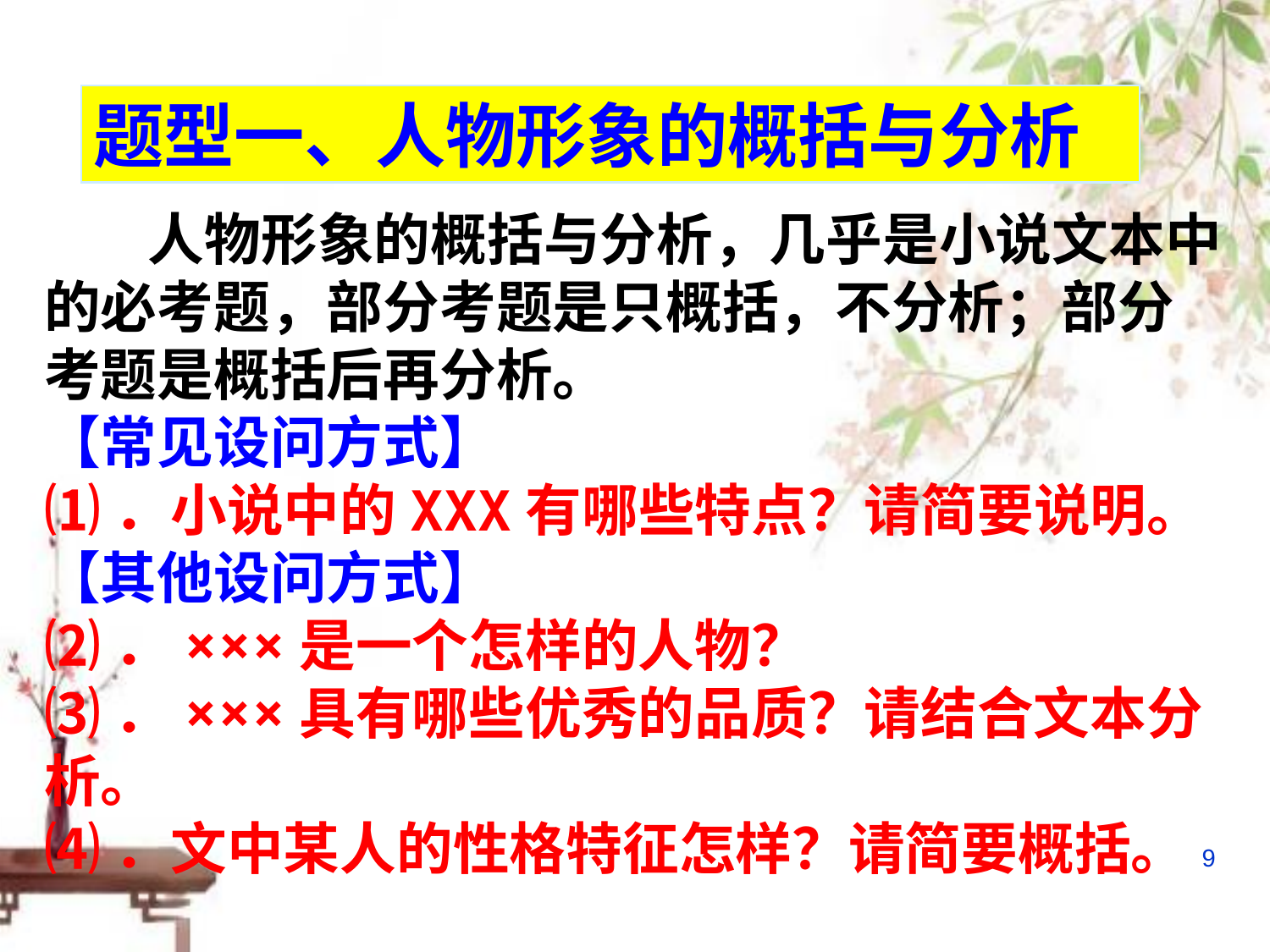

题型一、人物形象的概括与分析
       人物形象的概括与分析，几乎是小说文本中的必考题，部分考题是只概括，不分析；部分考题是概括后再分析。
【常见设问方式】
⑴．小说中的XXX有哪些特点？请简要说明。
【其他设问方式】
⑵．×××是一个怎样的人物？
⑶．×××具有哪些优秀的品质？请结合文本分析。
⑷．文中某人的性格特征怎样？请简要概括。
9